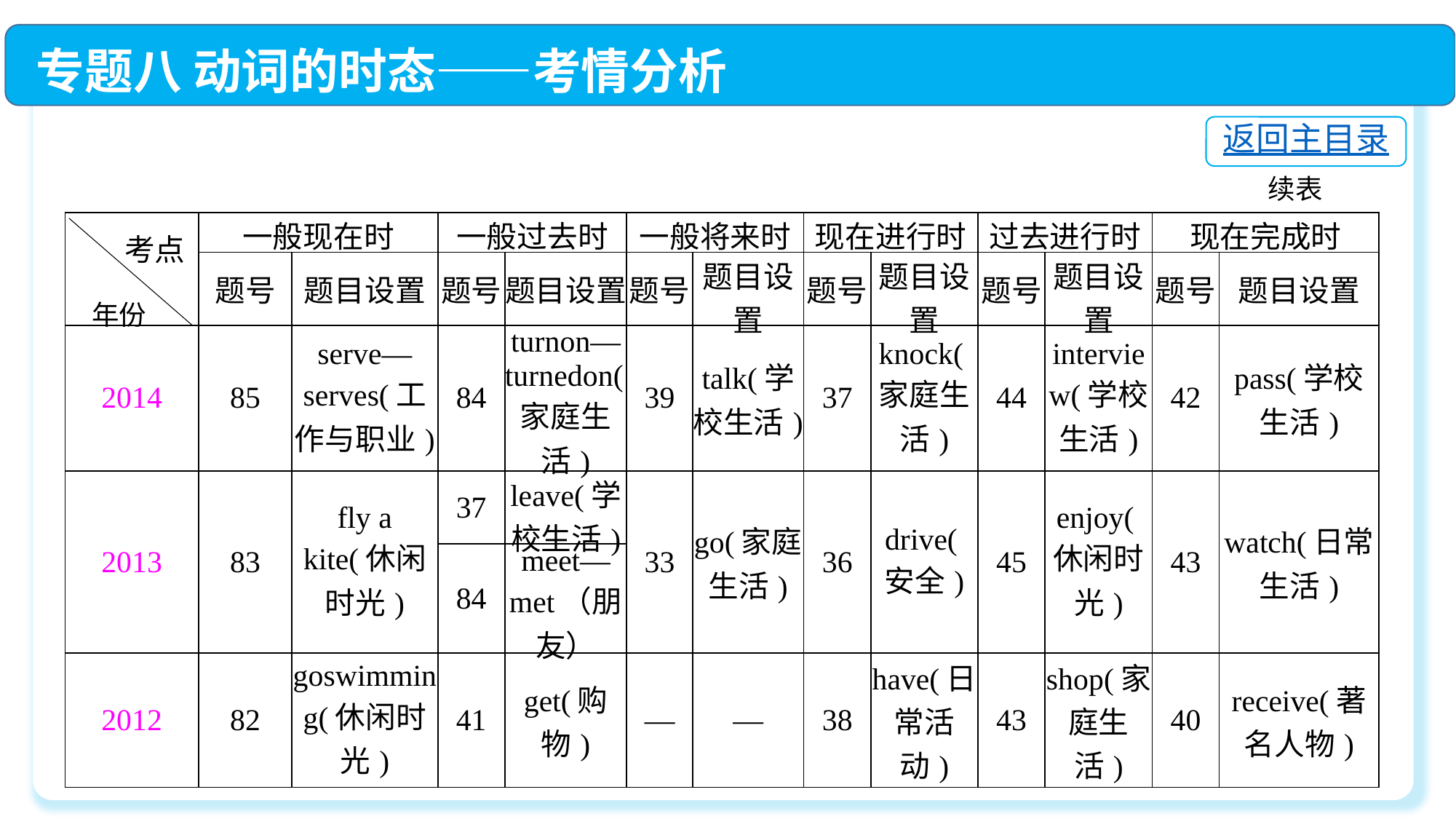

专题八 动词的时态——考情分析

返回主目录
续表
| 考点 | 一般现在时 |  | 一般过去时 |  | 一般将来时 |  | 现在进行时 |  | 过去进行时 |  | 现在完成时 |  |
| --- | --- | --- | --- | --- | --- | --- | --- | --- | --- | --- | --- | --- |
|  | 题号 | 题目设置 | 题号 | 题目设置 | 题号 | 题目设置 | 题号 | 题目设置 | 题号 | 题目设置 | 题号 | 题目设置 |
| 2014 | 85 | serve— serves(工作与职业) | 84 | turnon— turnedon(家庭生活) | 39 | talk(学校生活) | 37 | knock(家庭生活) | 44 | interview(学校生活) | 42 | pass(学校生活) |
| 2013 | 83 | fly a kite(休闲时光) | 37 | leave(学校生活) | 33 | go(家庭生活) | 36 | drive(安全) | 45 | enjoy(休闲时光) | 43 | watch(日常生活) |
|  |  |  | 84 | meet—met（朋友） |  |  |  |  |  |  |  |  |
| 2012 | 82 | goswimming(休闲时光) | 41 | get(购物) | — | — | 38 | have(日常活动) | 43 | shop(家庭生活) | 40 | receive(著名人物) |
年份